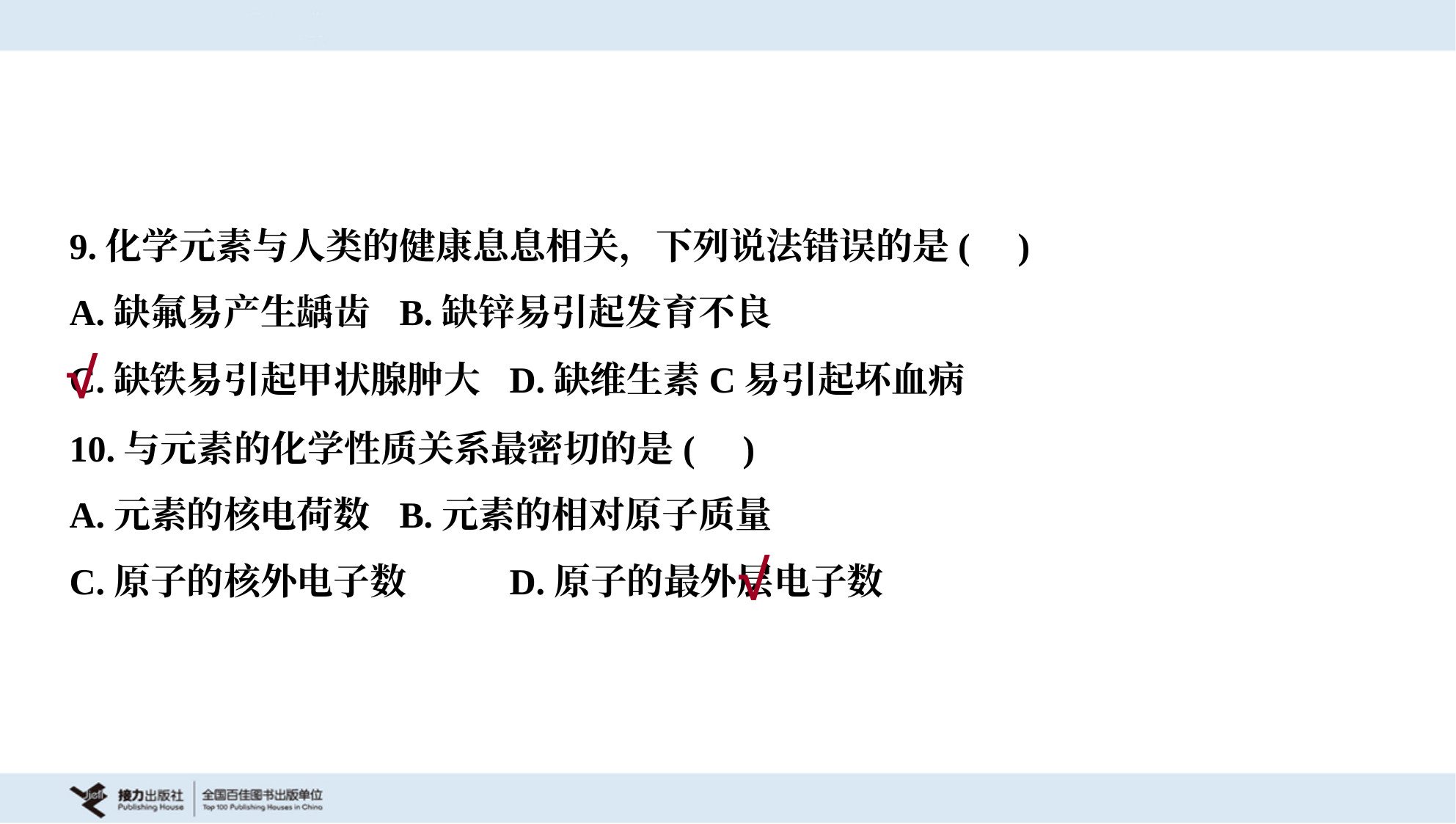

9.化学元素与人类的健康息息相关，下列说法错误的是(     )
A.缺氟易产生龋齿	B.缺锌易引起发育不良
C.缺铁易引起甲状腺肿大	D.缺维生素C易引起坏血病
√
10.与元素的化学性质关系最密切的是(     )
A.元素的核电荷数	B.元素的相对原子质量
C.原子的核外电子数	D.原子的最外层电子数
√